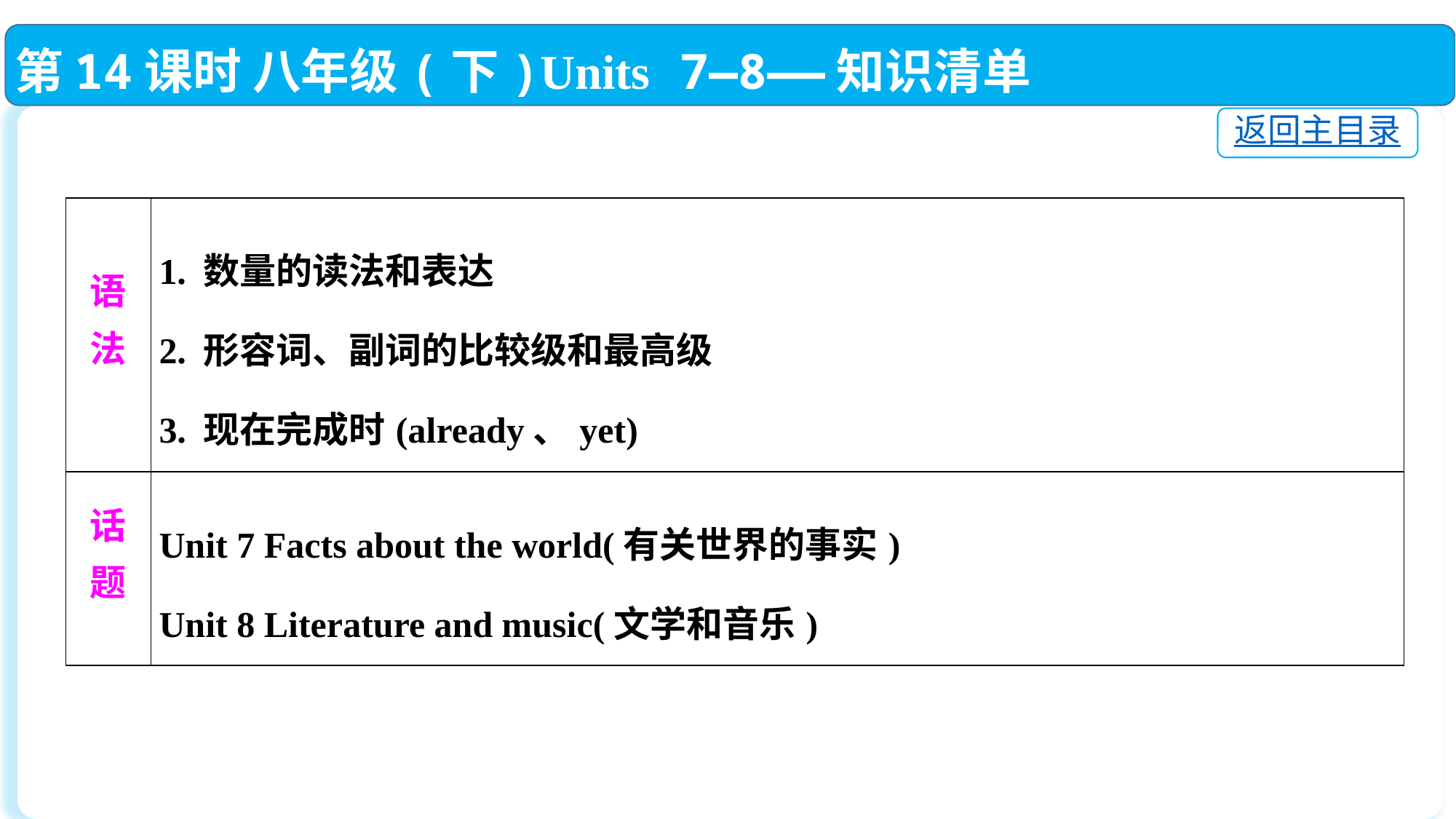

第14课时 八年级(下)Units 7—8——知识清单

返回主目录
| 语 法 | 1. 数量的读法和表达 2. 形容词、副词的比较级和最高级 3. 现在完成时(already、yet) |
| --- | --- |
| 话 题 | Unit 7 Facts about the world(有关世界的事实) Unit 8 Literature and music(文学和音乐) |
| --- | --- |